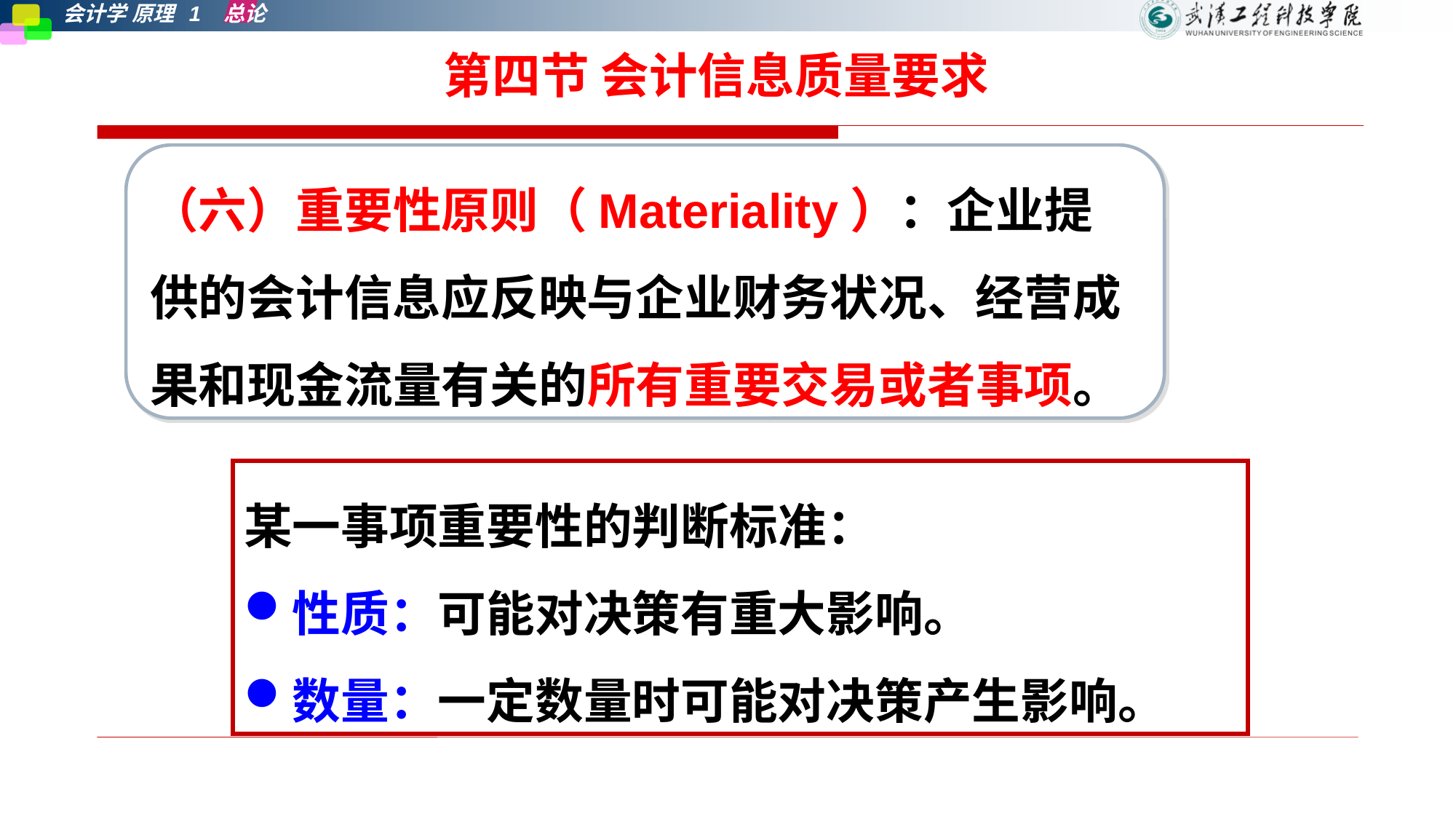

6.重要性
第四节 会计信息质量要求
（六）重要性原则（Materiality）：企业提供的会计信息应反映与企业财务状况、经营成果和现金流量有关的所有重要交易或者事项。
某一事项重要性的判断标准：
性质：可能对决策有重大影响。
数量：一定数量时可能对决策产生影响。